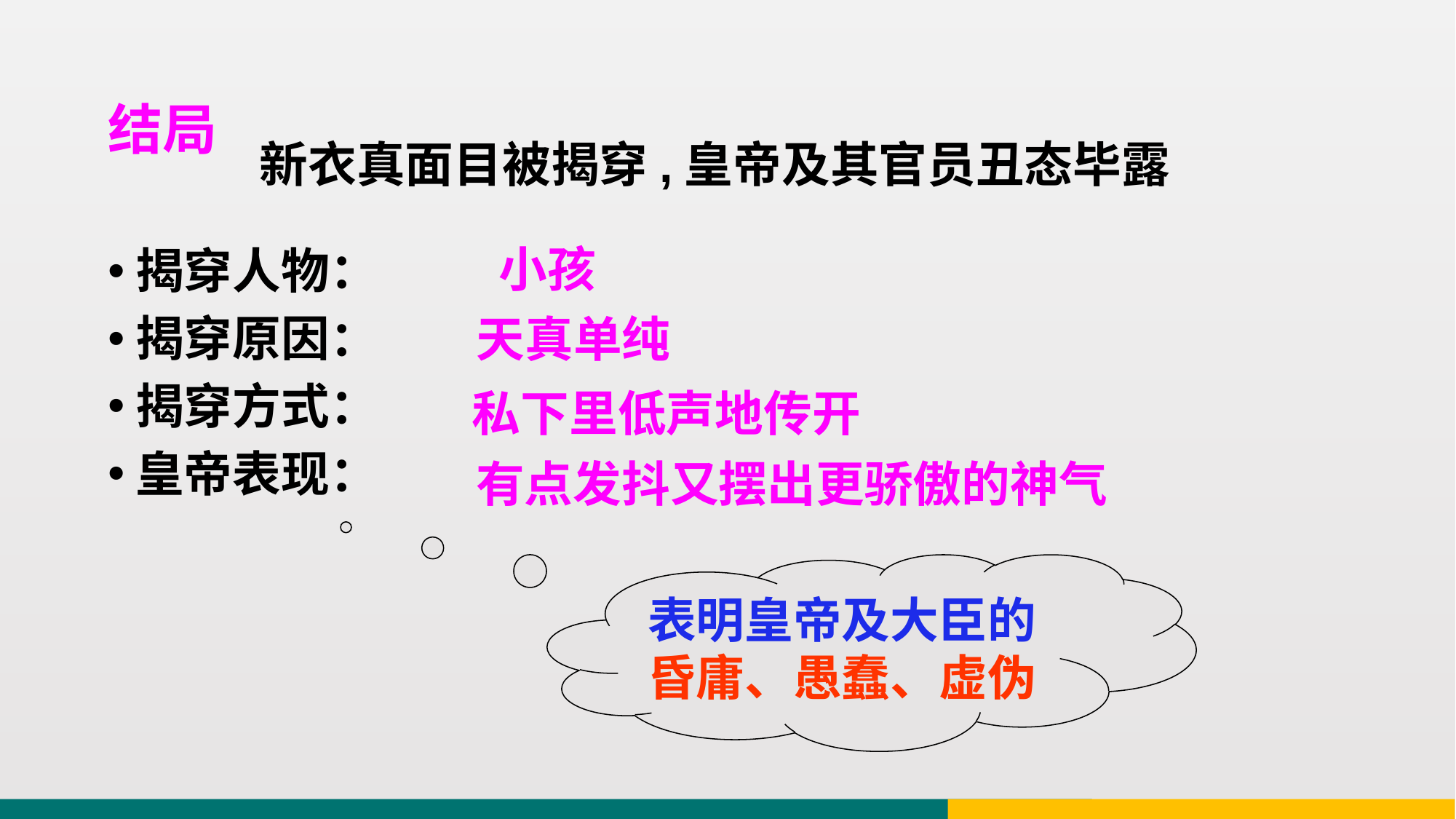

结局
新衣真面目被揭穿,皇帝及其官员丑态毕露
小孩
揭穿人物：
揭穿原因：
揭穿方式：
皇帝表现：
天真单纯
私下里低声地传开

有点发抖又摆出更骄傲的神气

表明皇帝及大臣的昏庸、愚蠢、虚伪